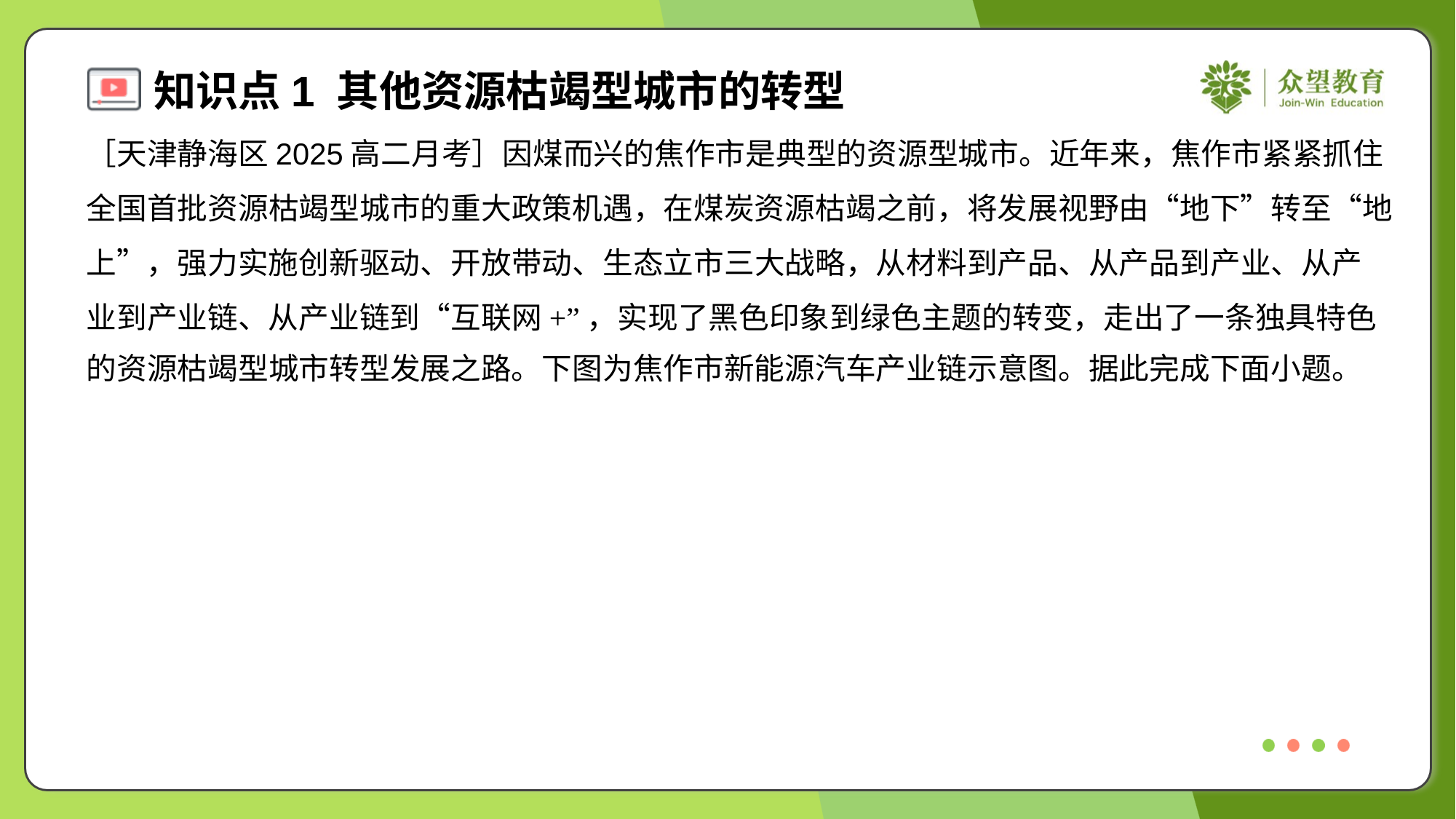

［天津静海区2025高二月考］因煤而兴的焦作市是典型的资源型城市。近年来，焦作市紧紧抓住
全国首批资源枯竭型城市的重大政策机遇，在煤炭资源枯竭之前，将发展视野由“地下”转至“地
上”，强力实施创新驱动、开放带动、生态立市三大战略，从材料到产品、从产品到产业、从产
业到产业链、从产业链到“互联网+”，实现了黑色印象到绿色主题的转变，走出了一条独具特色
的资源枯竭型城市转型发展之路。下图为焦作市新能源汽车产业链示意图。据此完成下面小题。